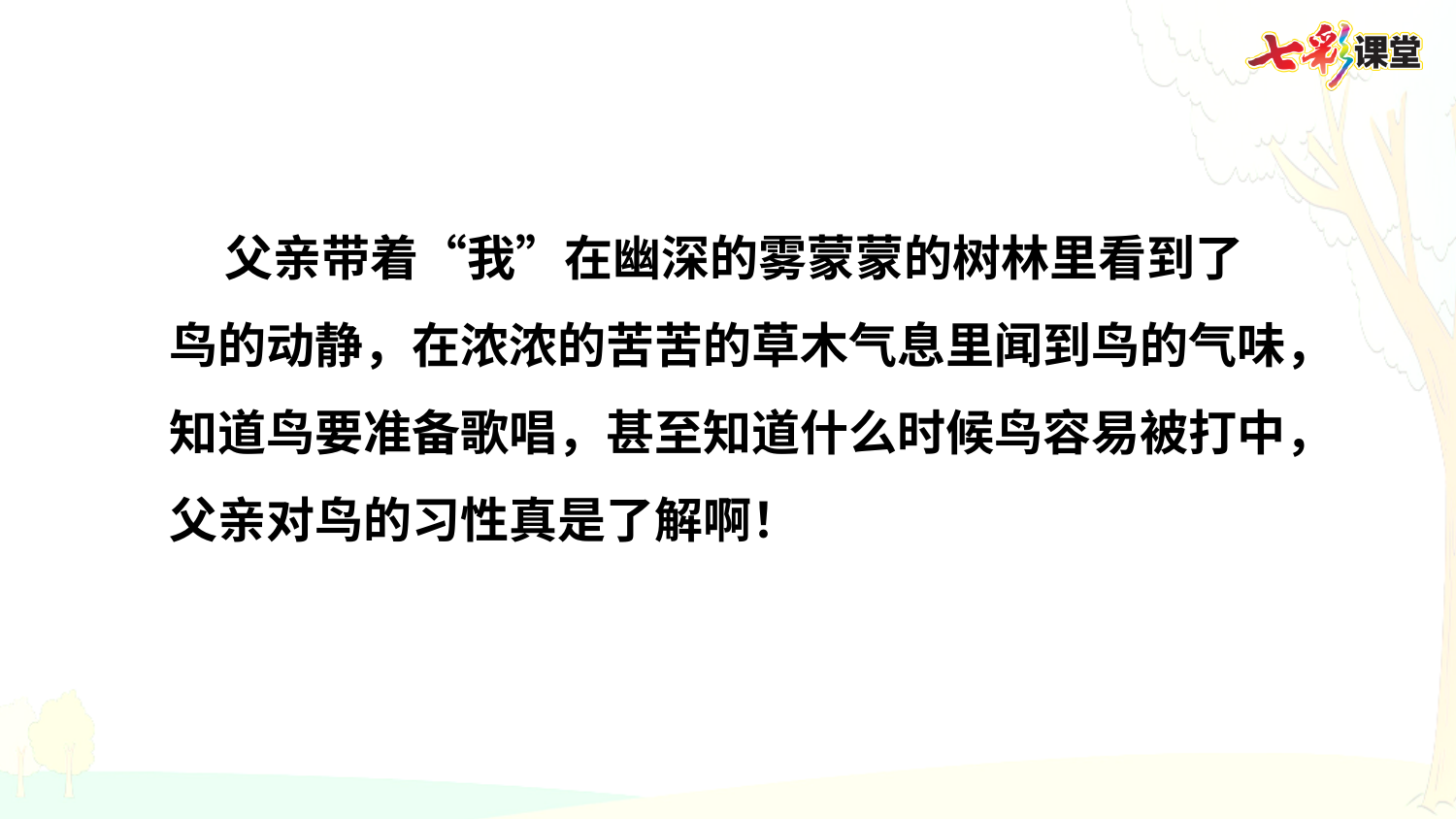

父亲带着“我”在幽深的雾蒙蒙的树林里看到了鸟的动静，在浓浓的苦苦的草木气息里闻到鸟的气味，知道鸟要准备歌唱，甚至知道什么时候鸟容易被打中，父亲对鸟的习性真是了解啊！